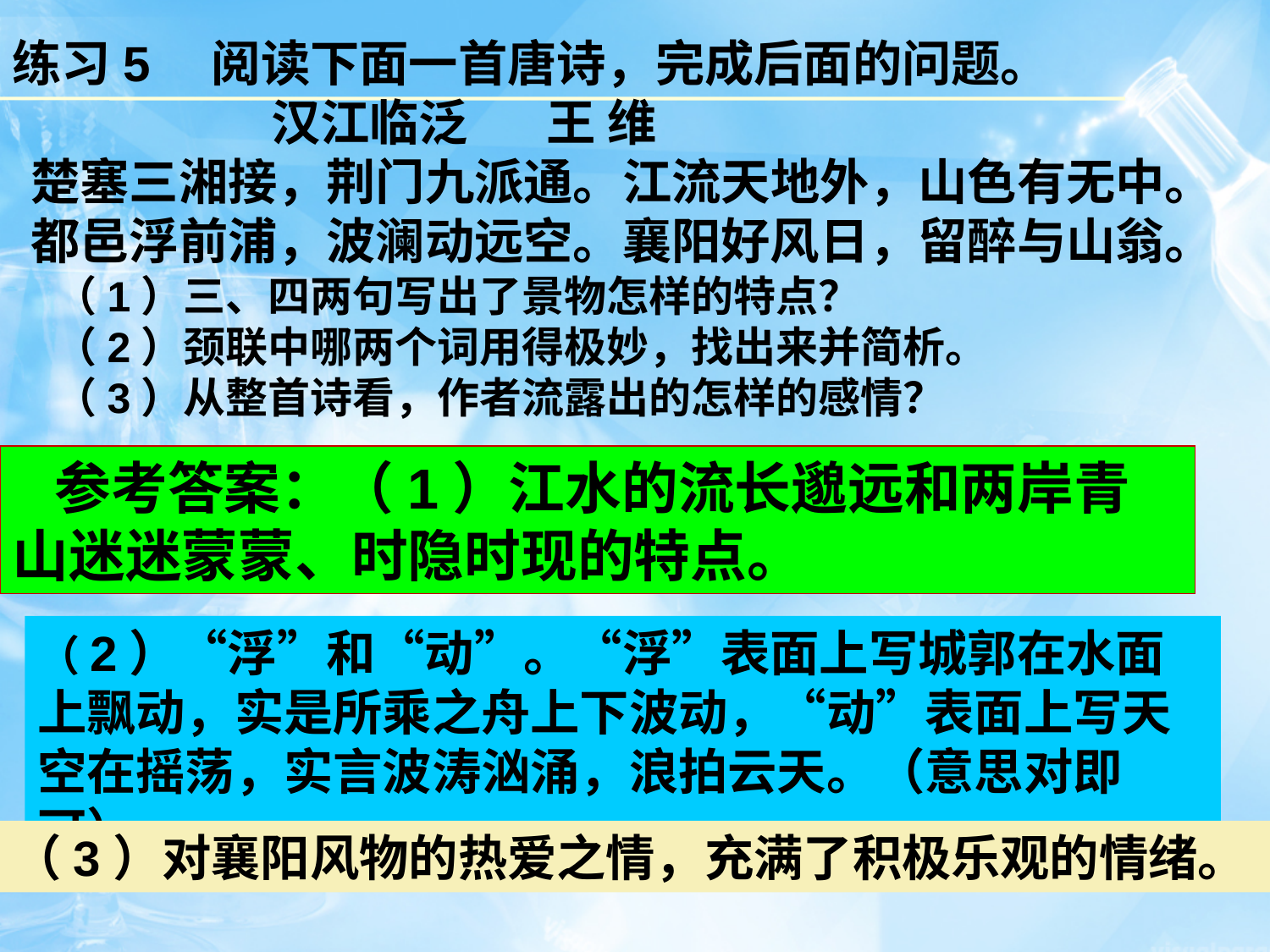

练习5　阅读下面一首唐诗，完成后面的问题。
                      汉江临泛       王 维
楚塞三湘接，荆门九派通。江流天地外，山色有无中。
都邑浮前浦，波澜动远空。襄阳好风日，留醉与山翁。
　（1）三、四两句写出了景物怎样的特点？
　（2）颈联中哪两个词用得极妙，找出来并简析。
　（3）从整首诗看，作者流露出的怎样的感情？
　参考答案：（1）江水的流长邈远和两岸青山迷迷蒙蒙、时隐时现的特点。
（2）“浮”和“动”。“浮”表面上写城郭在水面上飘动，实是所乘之舟上下波动，“动”表面上写天空在摇荡，实言波涛汹涌，浪拍云天。（意思对即可）
（3）对襄阳风物的热爱之情，充满了积极乐观的情绪。